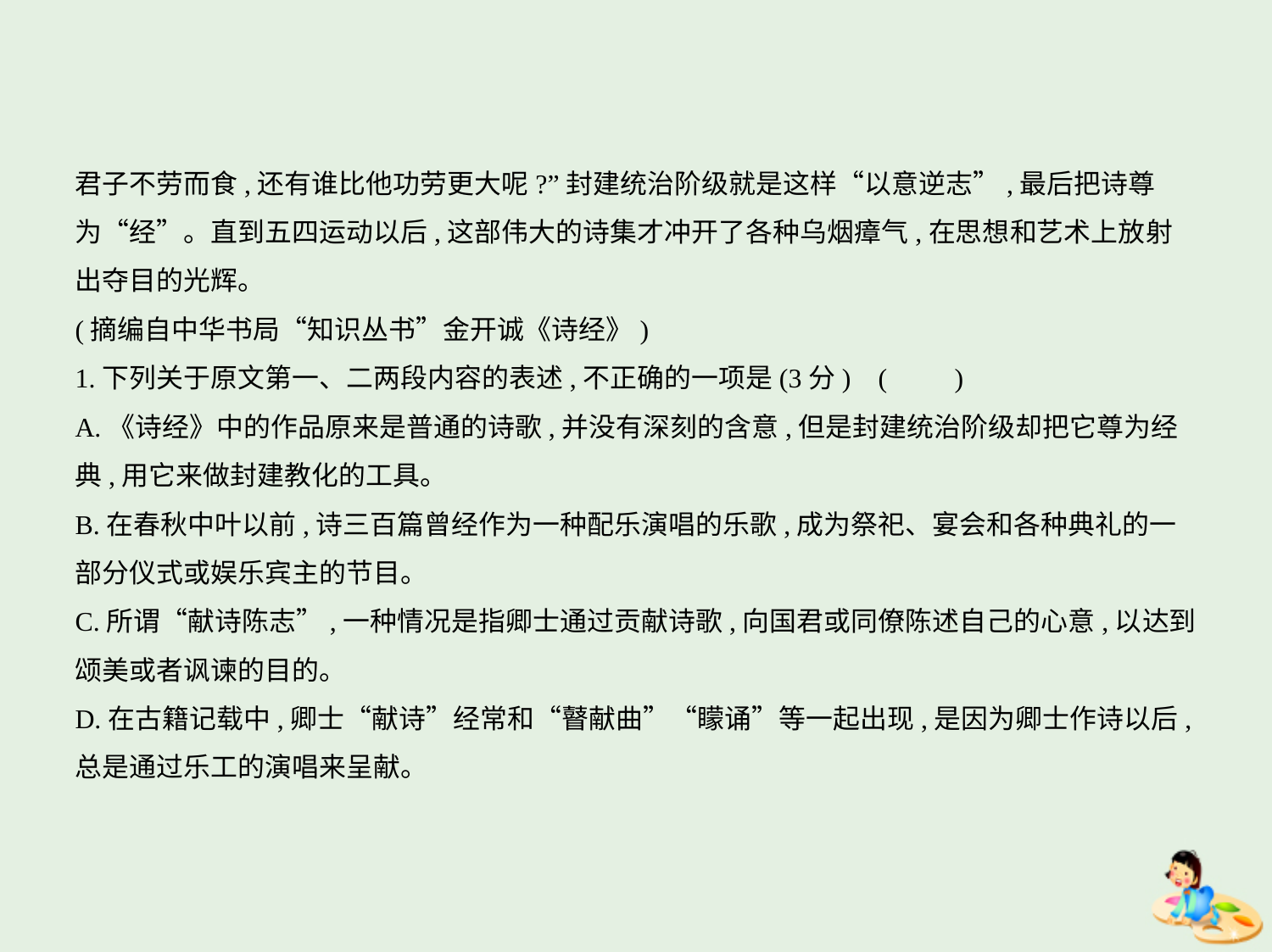

君子不劳而食,还有谁比他功劳更大呢?”封建统治阶级就是这样“以意逆志”,最后把诗尊
为“经”。直到五四运动以后,这部伟大的诗集才冲开了各种乌烟瘴气,在思想和艺术上放射
出夺目的光辉。
(摘编自中华书局“知识丛书”金开诚《诗经》)
1.下列关于原文第一、二两段内容的表述,不正确的一项是(3分) (　　)
A.《诗经》中的作品原来是普通的诗歌,并没有深刻的含意,但是封建统治阶级却把它尊为经
典,用它来做封建教化的工具。
B.在春秋中叶以前,诗三百篇曾经作为一种配乐演唱的乐歌,成为祭祀、宴会和各种典礼的一
部分仪式或娱乐宾主的节目。
C.所谓“献诗陈志”,一种情况是指卿士通过贡献诗歌,向国君或同僚陈述自己的心意,以达到
颂美或者讽谏的目的。
D.在古籍记载中,卿士“献诗”经常和“瞽献曲”“矇诵”等一起出现,是因为卿士作诗以后,
总是通过乐工的演唱来呈献。